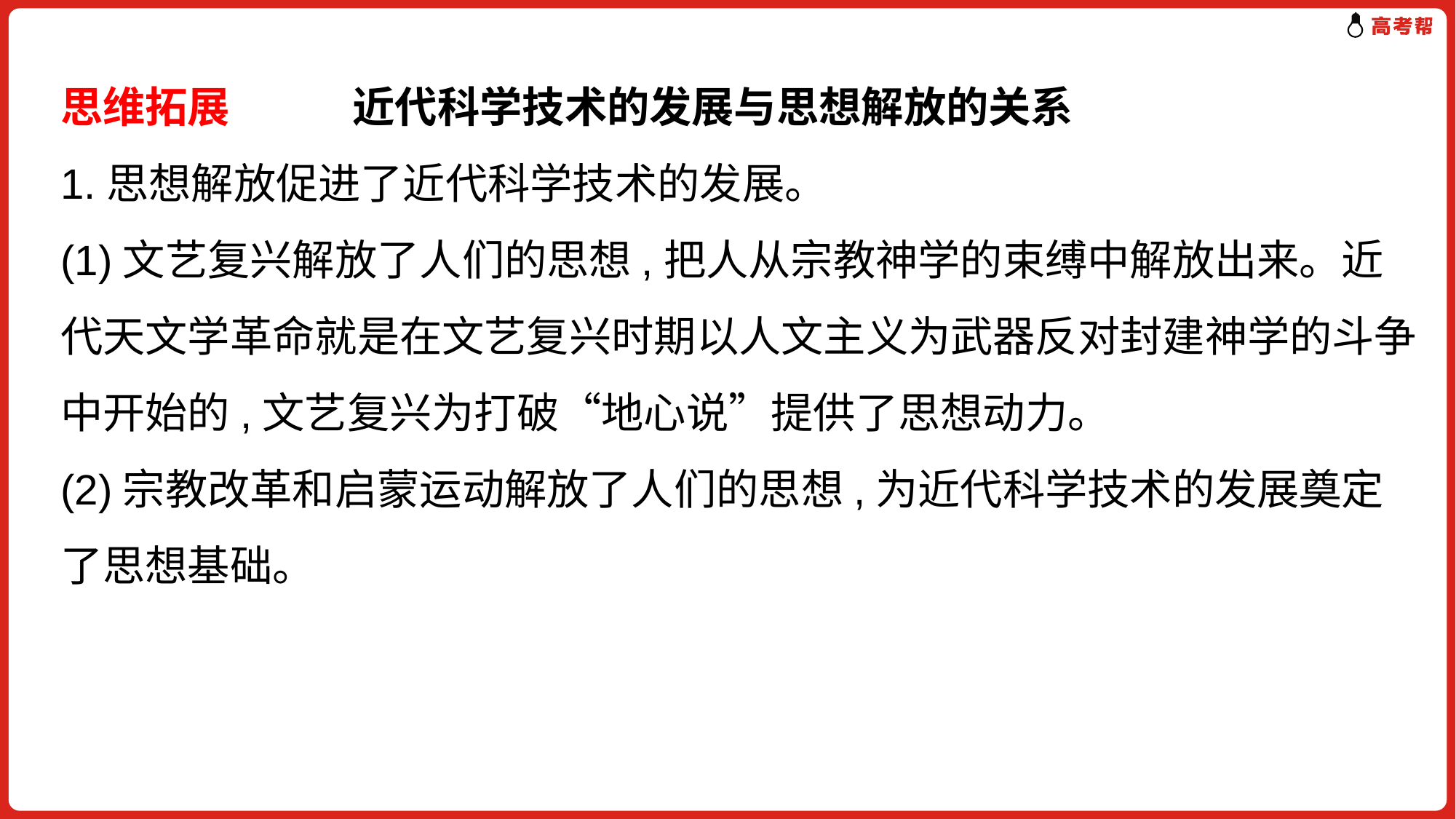

# 思维拓展　　    近代科学技术的发展与思想解放的关系 1.思想解放促进了近代科学技术的发展。 (1)文艺复兴解放了人们的思想,把人从宗教神学的束缚中解放出来。近代天文学革命就是在文艺复兴时期以人文主义为武器反对封建神学的斗争中开始的,文艺复兴为打破“地心说”提供了思想动力。 (2)宗教改革和启蒙运动解放了人们的思想,为近代科学技术的发展奠定了思想基础。